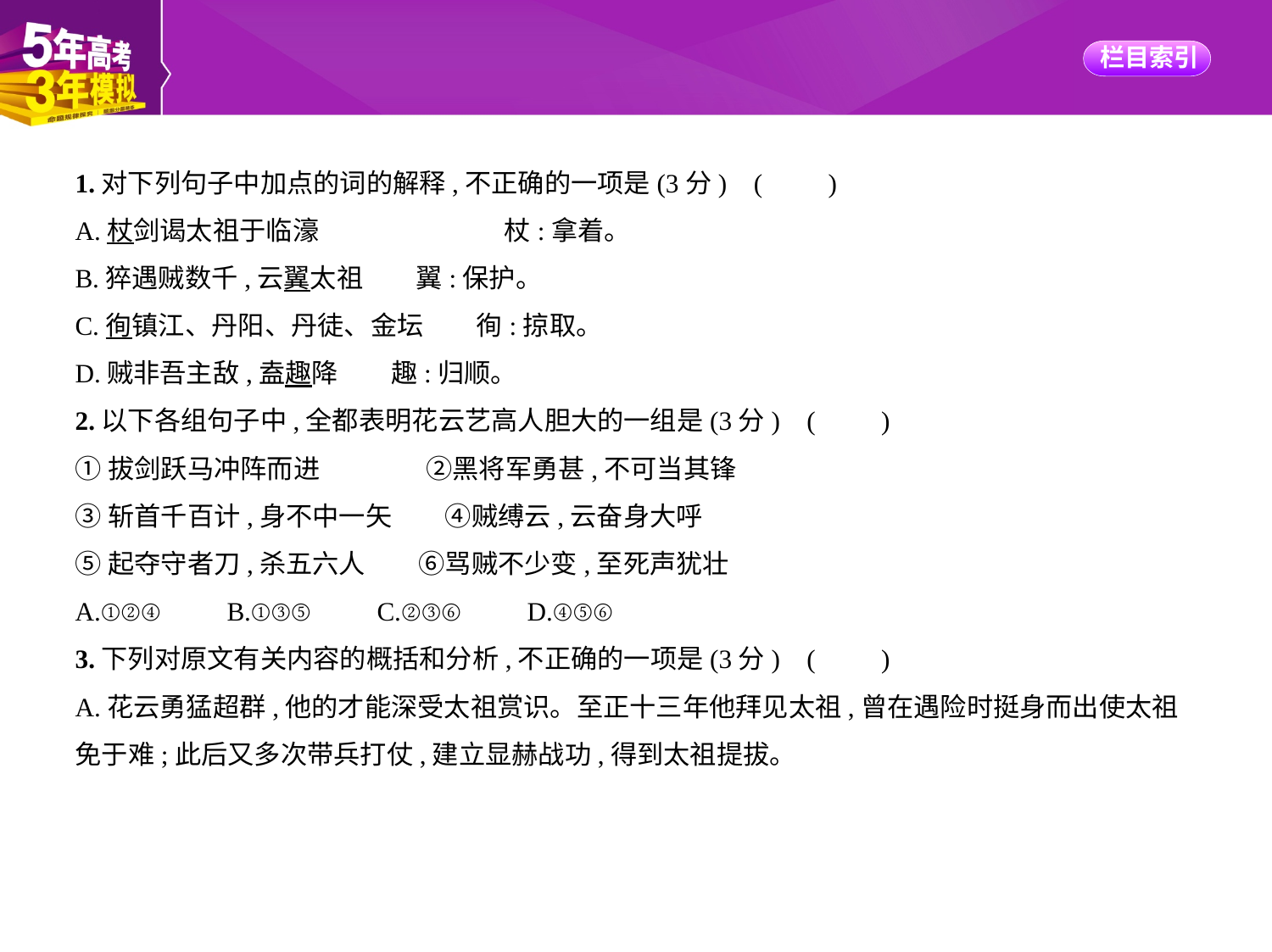

1.对下列句子中加点的词的解释,不正确的一项是(3分) (　　)
A.杖剑谒太祖于临濠　　　　　　　杖:拿着。
B.猝遇贼数千,云翼太祖　　翼:保护。
C.徇镇江、丹阳、丹徒、金坛　　徇:掠取。
D.贼非吾主敌,盍趣降　　趣:归顺。
2.以下各组句子中,全都表明花云艺高人胆大的一组是(3分) (　　)
①拔剑跃马冲阵而进　　　　②黑将军勇甚,不可当其锋
③斩首千百计,身不中一矢　　④贼缚云,云奋身大呼
⑤起夺守者刀,杀五六人　　⑥骂贼不少变,至死声犹壮
A.①②④　　B.①③⑤　　C.②③⑥　　D.④⑤⑥
3.下列对原文有关内容的概括和分析,不正确的一项是(3分) (　　)
A.花云勇猛超群,他的才能深受太祖赏识。至正十三年他拜见太祖,曾在遇险时挺身而出使太祖
免于难;此后又多次带兵打仗,建立显赫战功,得到太祖提拔。